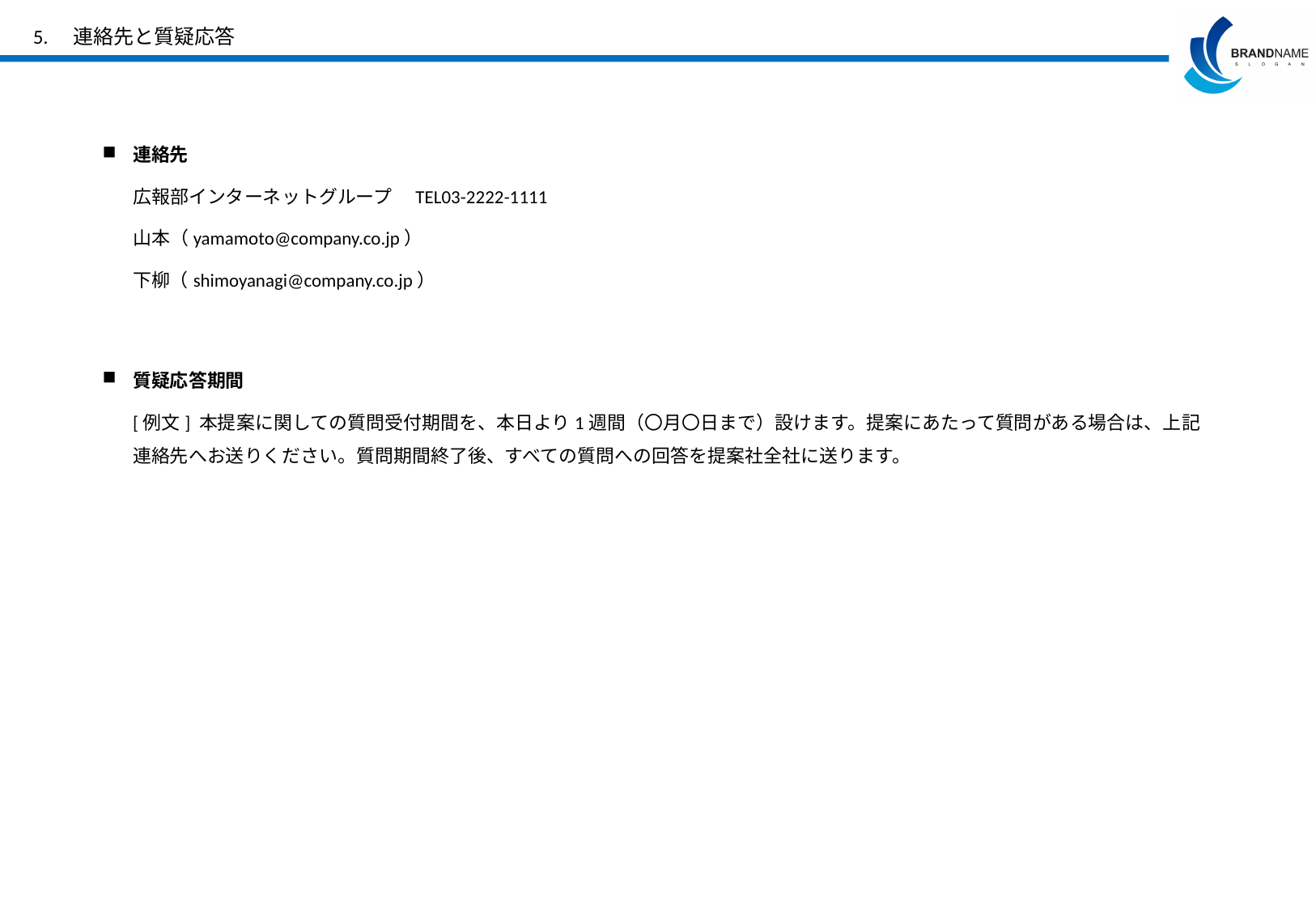

# 5.　連絡先と質疑応答
連絡先
広報部インターネットグループ　TEL03-2222-1111
山本（yamamoto@company.co.jp）
下柳（shimoyanagi@company.co.jp）

質疑応答期間
[例文] 本提案に関しての質問受付期間を、本日より1週間（〇月〇日まで）設けます。提案にあたって質問がある場合は、上記連絡先へお送りください。質問期間終了後、すべての質問への回答を提案社全社に送ります。